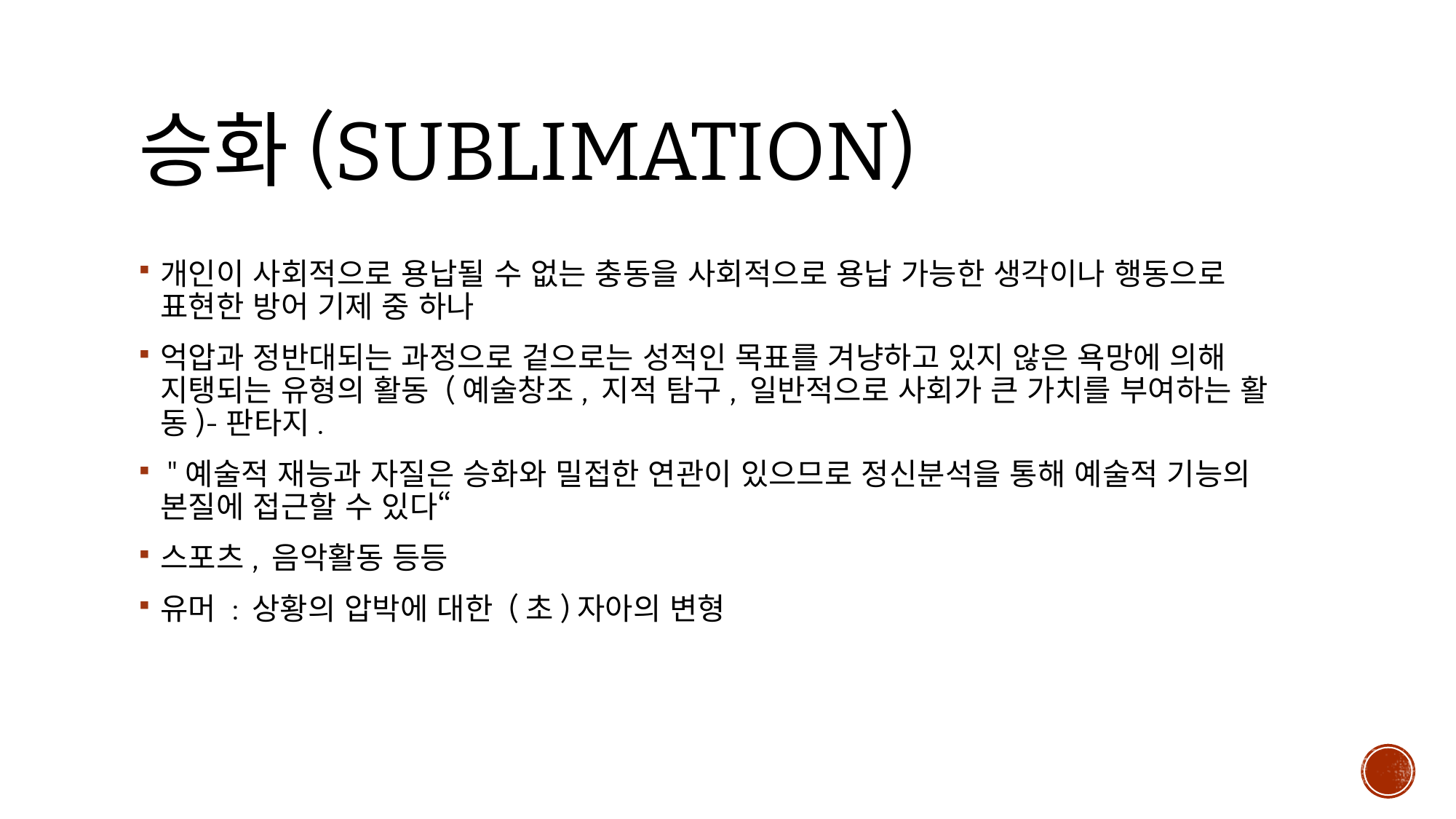

# 승화(sublimation)
개인이 사회적으로 용납될 수 없는 충동을 사회적으로 용납 가능한 생각이나 행동으로 표현한 방어 기제 중 하나
억압과 정반대되는 과정으로 겉으로는 성적인 목표를 겨냥하고 있지 않은 욕망에 의해 지탱되는 유형의 활동 (예술창조, 지적 탐구, 일반적으로 사회가 큰 가치를 부여하는 활동)-판타지.
 "예술적 재능과 자질은 승화와 밀접한 연관이 있으므로 정신분석을 통해 예술적 기능의 본질에 접근할 수 있다“
스포츠, 음악활동 등등
유머 : 상황의 압박에 대한 (초)자아의 변형